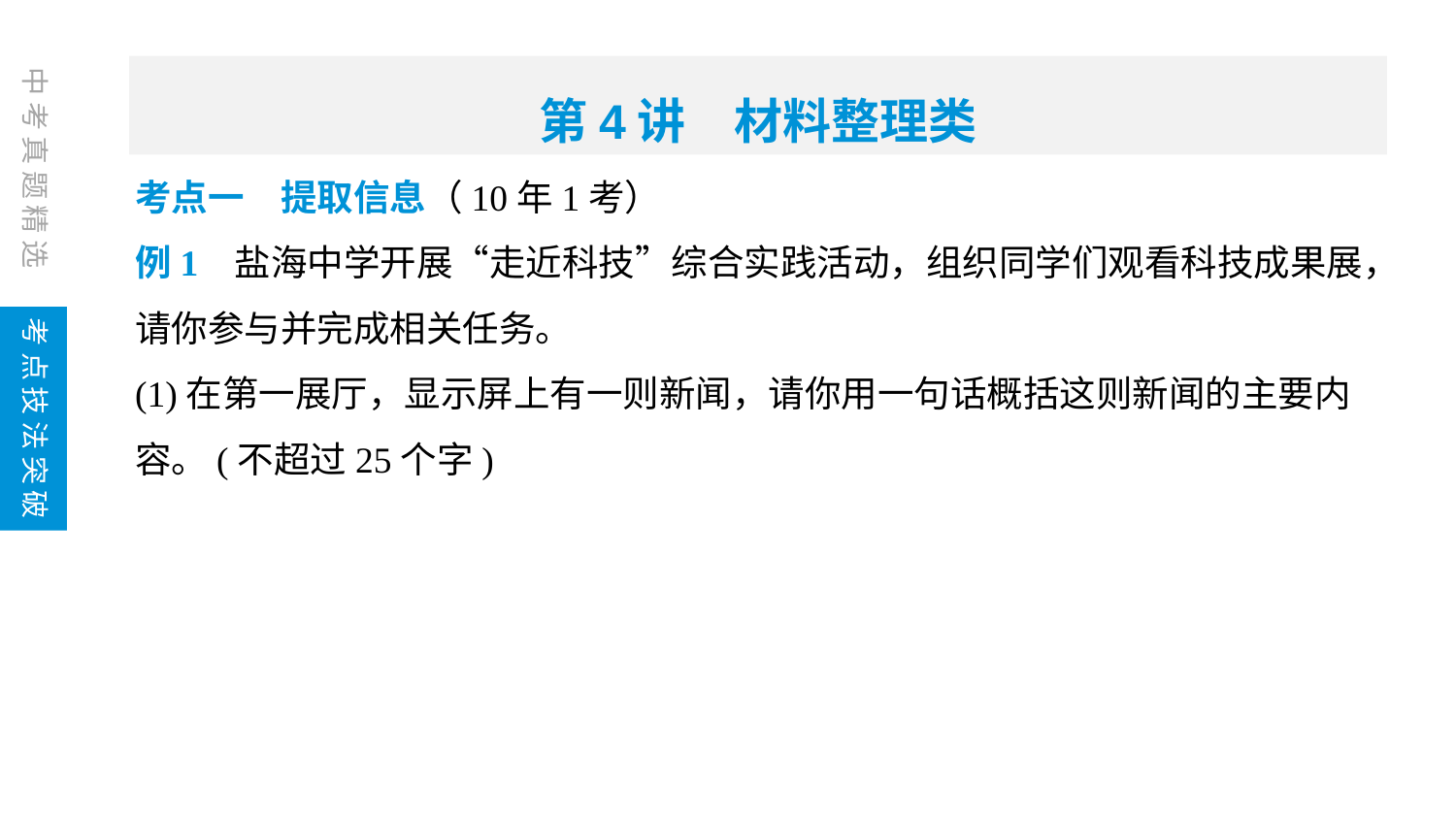

第4讲　材料整理类
考点一　提取信息（10年1考）
例1   盐海中学开展“走近科技”综合实践活动，组织同学们观看科技成果展，请你参与并完成相关任务。
(1)在第一展厅，显示屏上有一则新闻，请你用一句话概括这则新闻的主要内容。(不超过25个字)